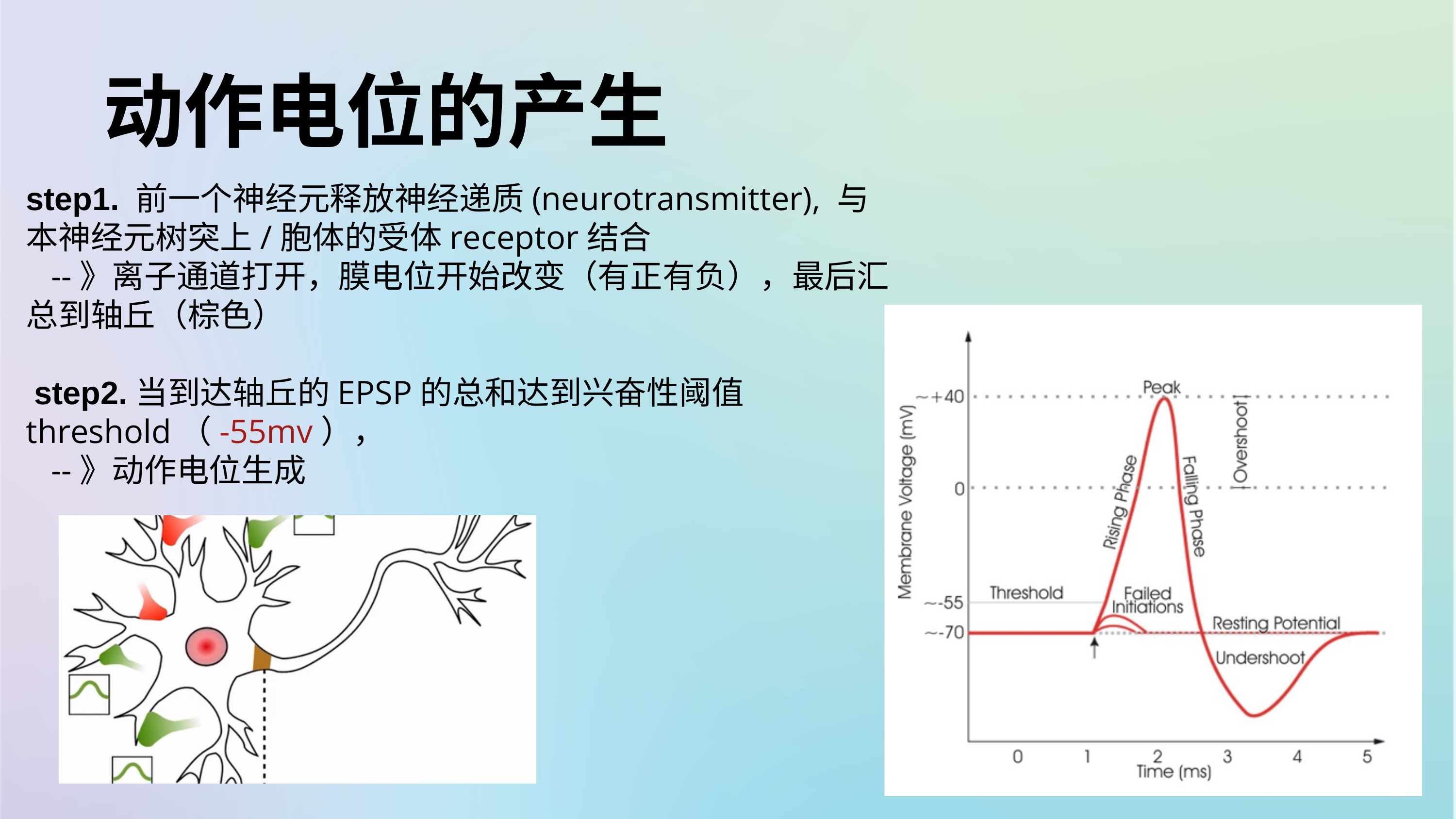

动作电位的产生
step1. 前一个神经元释放神经递质(neurotransmitter), 与本神经元树突上/胞体的受体receptor结合
   --》离子通道打开，膜电位开始改变（有正有负），最后汇总到轴丘（棕色）

 step2.当到达轴丘的EPSP的总和达到兴奋性阈值threshold（-55mv），
   --》动作电位生成